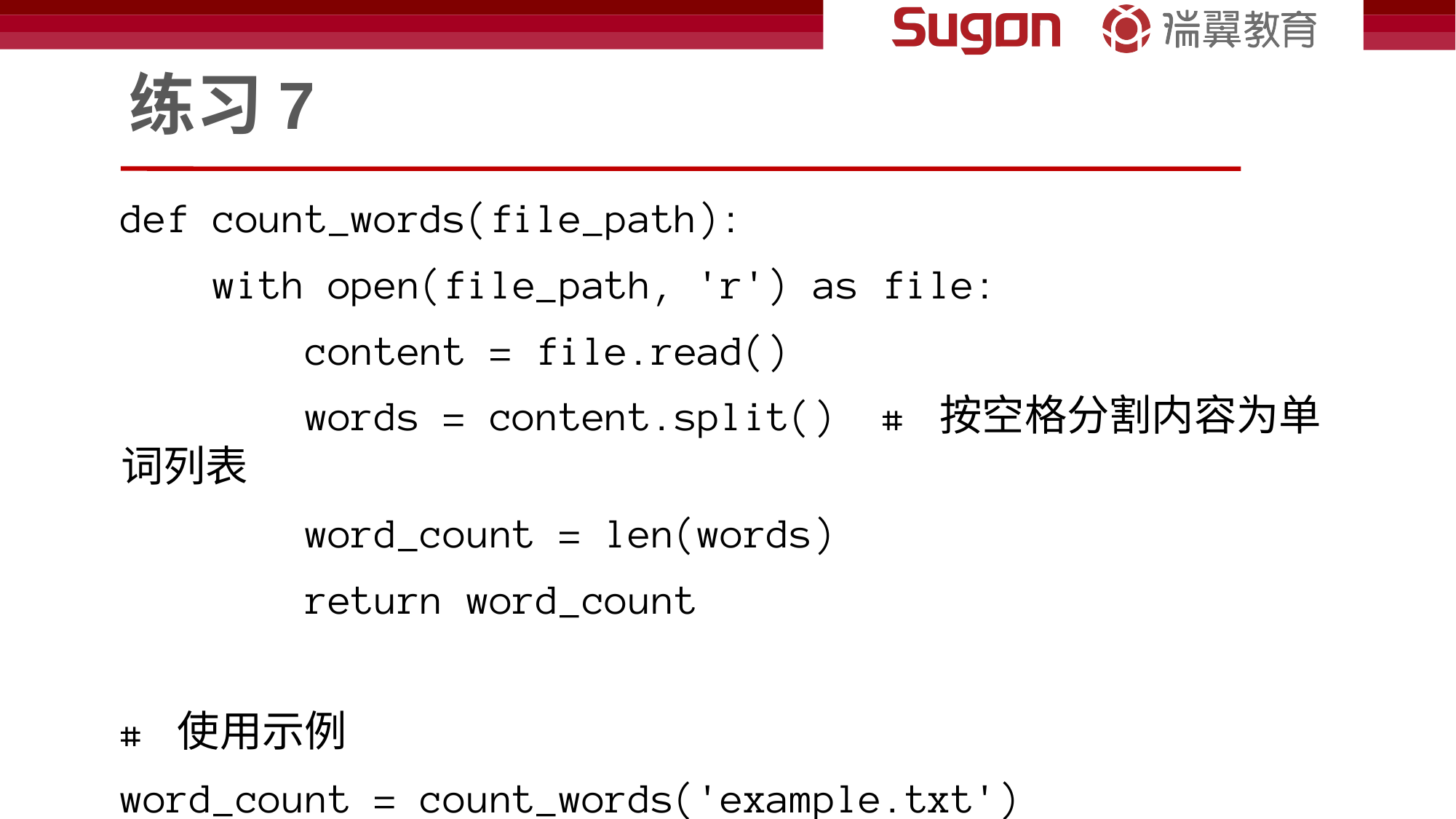

# 练习7
def count_words(file_path):
    with open(file_path, 'r') as file:
        content = file.read()
        words = content.split()  # 按空格分割内容为单词列表
        word_count = len(words)
        return word_count

# 使用示例
word_count = count_words('example.txt')
print(f"Total words: {word_count}")